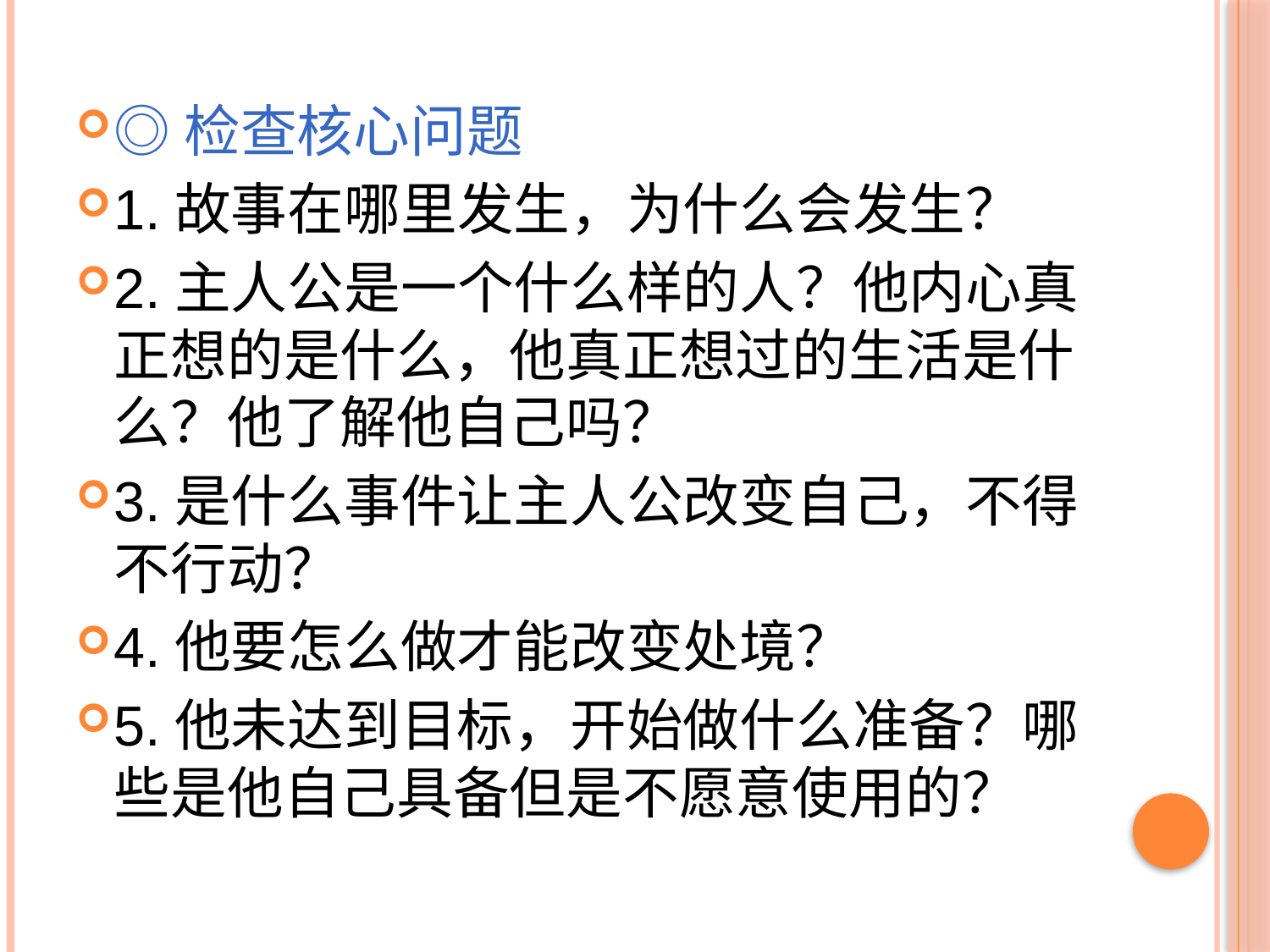

#
◎检查核心问题
1.故事在哪里发生，为什么会发生？
2.主人公是一个什么样的人？他内心真正想的是什么，他真正想过的生活是什么？他了解他自己吗？
3.是什么事件让主人公改变自己，不得不行动？
4.他要怎么做才能改变处境？
5.他未达到目标，开始做什么准备？哪些是他自己具备但是不愿意使用的？